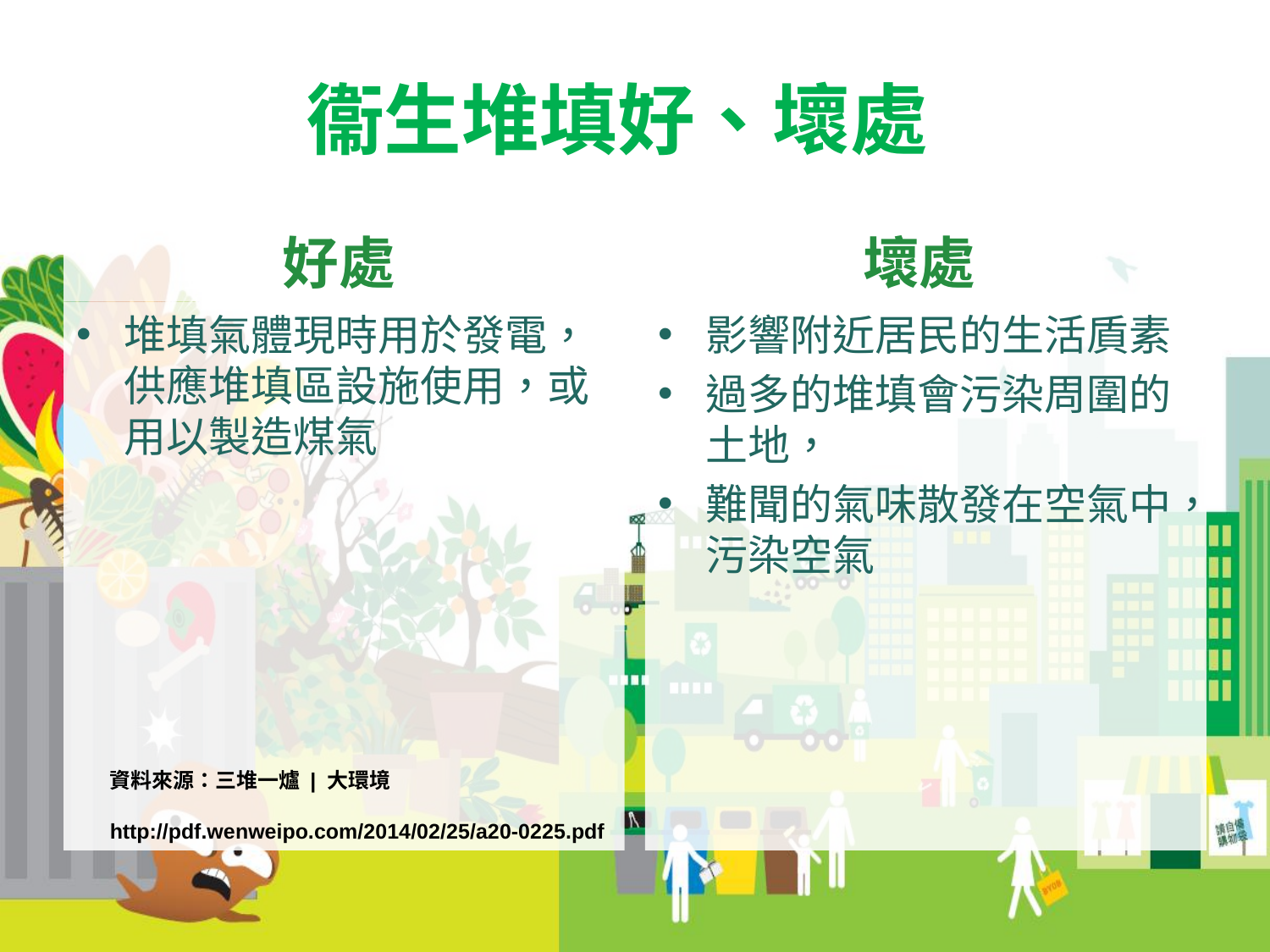

# 衞生堆填好、壞處
好處
壞處
堆填氣體現時用於發電，供應堆填區設施使用，或用以製造煤氣

影響附近居民的生活貭素
過多的堆填會污染周圍的土地，
難聞的氣味散發在空氣中，污染空氣
資料來源：三堆一爐 | 大環境

http://pdf.wenweipo.com/2014/02/25/a20-0225.pdf